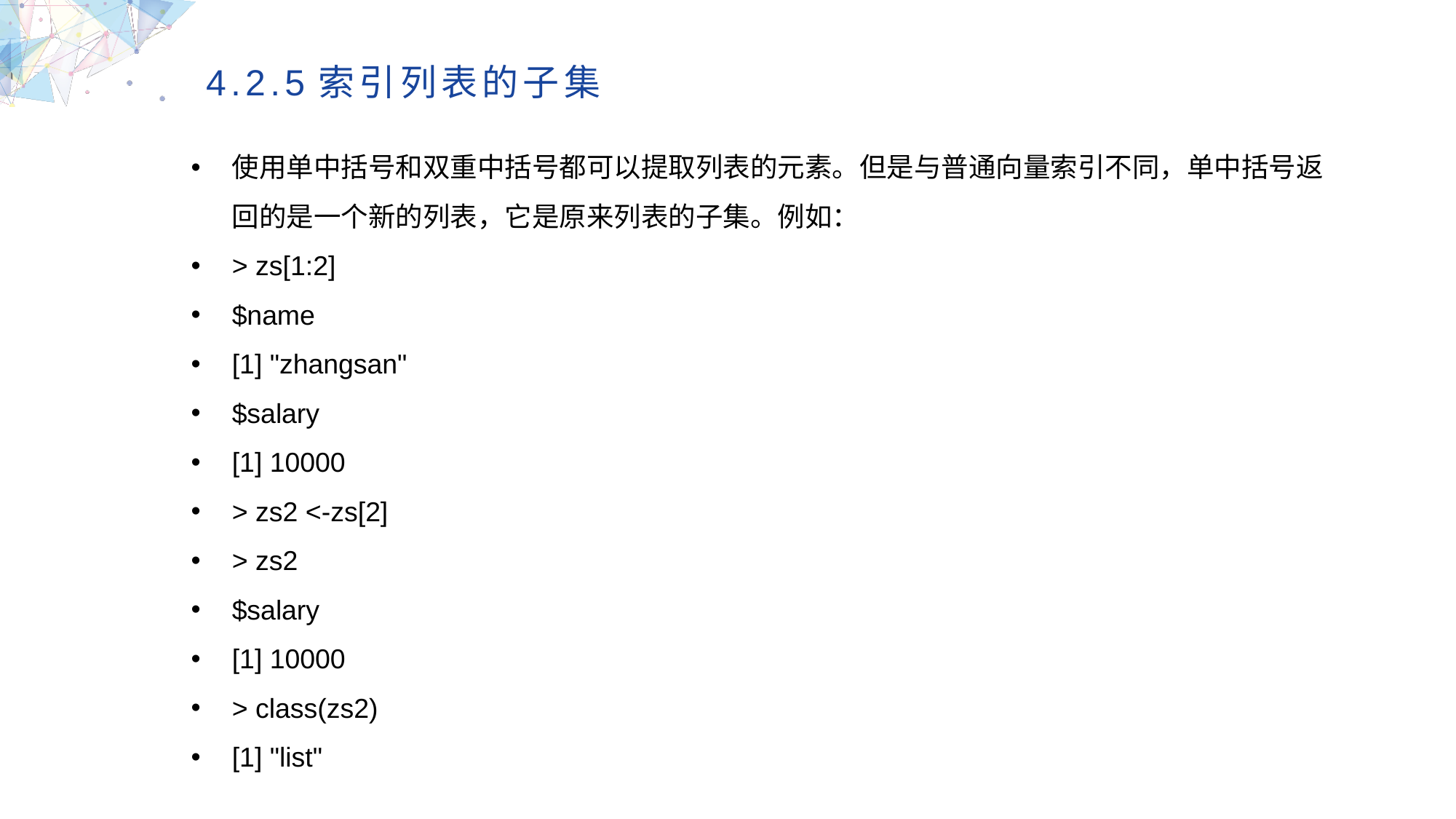

4.2.5索引列表的子集
使用单中括号和双重中括号都可以提取列表的元素。但是与普通向量索引不同，单中括号返回的是一个新的列表，它是原来列表的子集。例如：
> zs[1:2]
$name
[1] "zhangsan"
$salary
[1] 10000
> zs2 <-zs[2]
> zs2
$salary
[1] 10000
> class(zs2)
[1] "list"
MULTIPURPOSE PRESENTATION TEMPLATE | UNIQUE DESIGN
Welcome Message
Please replace text, click add relevant headline, modify the text content, also can copy your content to this directly. Please replace text, click add relevant headline, modify the text content, also can copy your content to this directly.